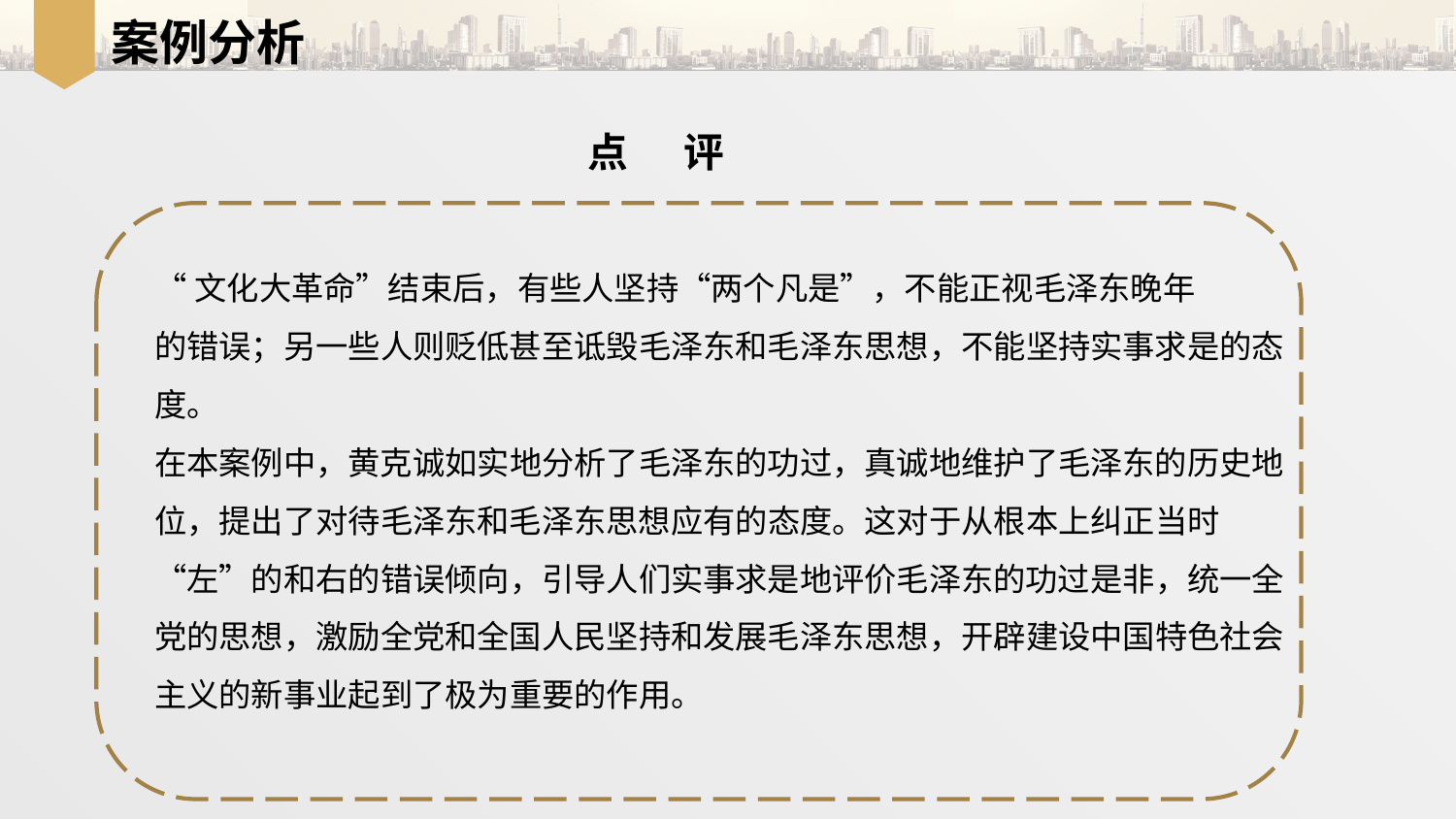

案例分析
点      评

“文化大革命”结束后，有些人坚持“两个凡是”，不能正视毛泽东晚年
的错误；另一些人则贬低甚至诋毁毛泽东和毛泽东思想，不能坚持实事求是的态度。
在本案例中，黄克诚如实地分析了毛泽东的功过，真诚地维护了毛泽东的历史地位，提出了对待毛泽东和毛泽东思想应有的态度。这对于从根本上纠正当时“左”的和右的错误倾向，引导人们实事求是地评价毛泽东的功过是非，统一全党的思想，激励全党和全国人民坚持和发展毛泽东思想，开辟建设中国特色社会主义的新事业起到了极为重要的作用。